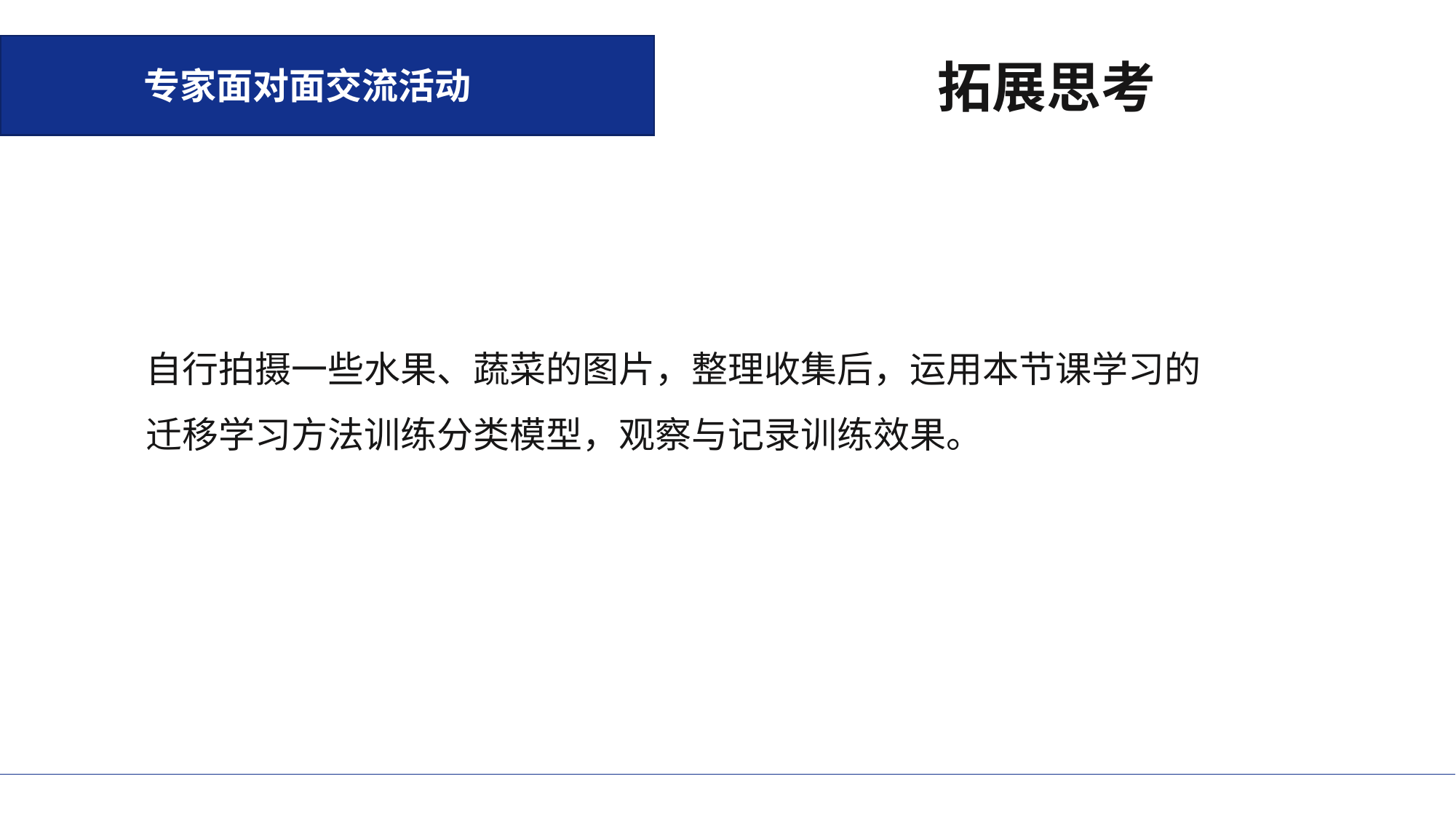

拓展思考
专家面对面交流活动

自行拍摄一些水果、蔬菜的图片，整理收集后，运用本节课学习的迁移学习方法训练分类模型，观察与记录训练效果。